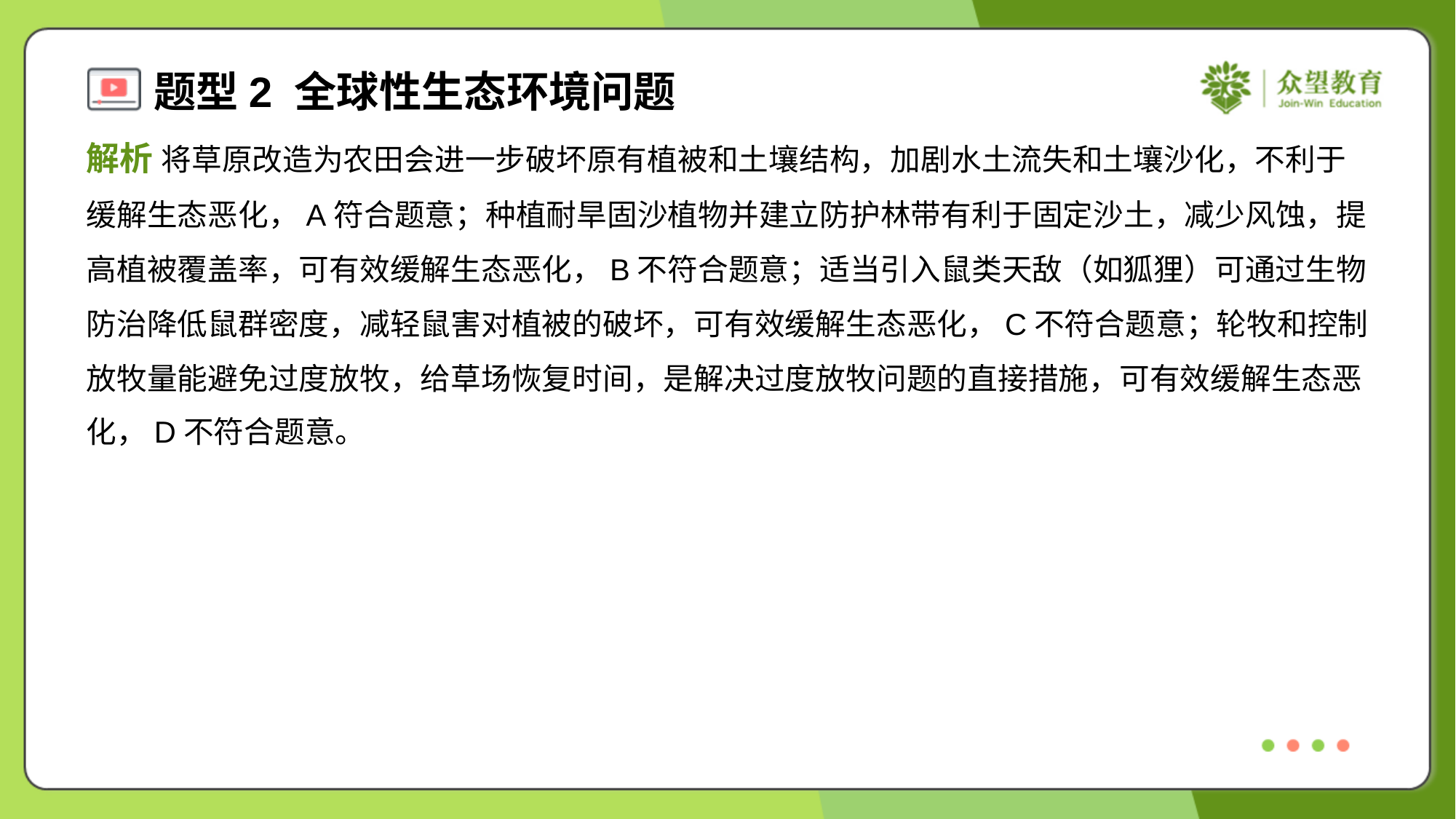

解析 将草原改造为农田会进一步破坏原有植被和土壤结构，加剧水土流失和土壤沙化，不利于
缓解生态恶化，A符合题意；种植耐旱固沙植物并建立防护林带有利于固定沙土，减少风蚀，提
高植被覆盖率，可有效缓解生态恶化，B不符合题意；适当引入鼠类天敌（如狐狸）可通过生物
防治降低鼠群密度，减轻鼠害对植被的破坏，可有效缓解生态恶化，C不符合题意；轮牧和控制
放牧量能避免过度放牧，给草场恢复时间，是解决过度放牧问题的直接措施，可有效缓解生态恶
化，D不符合题意。